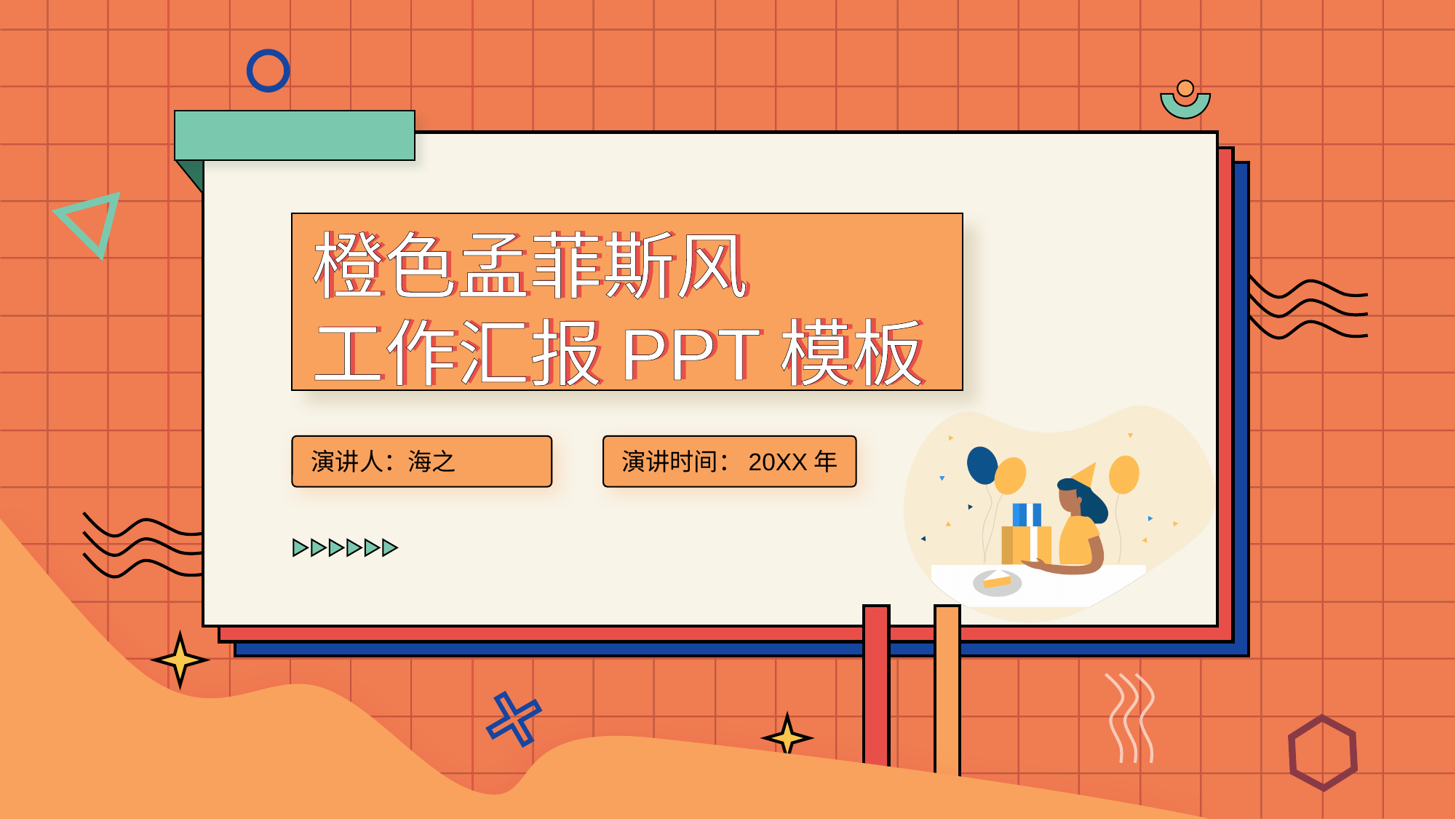

橙色孟菲斯风
工作汇报PPT模板
橙色孟菲斯风
工作汇报PPT模板
演讲人：海之
演讲时间：20XX年